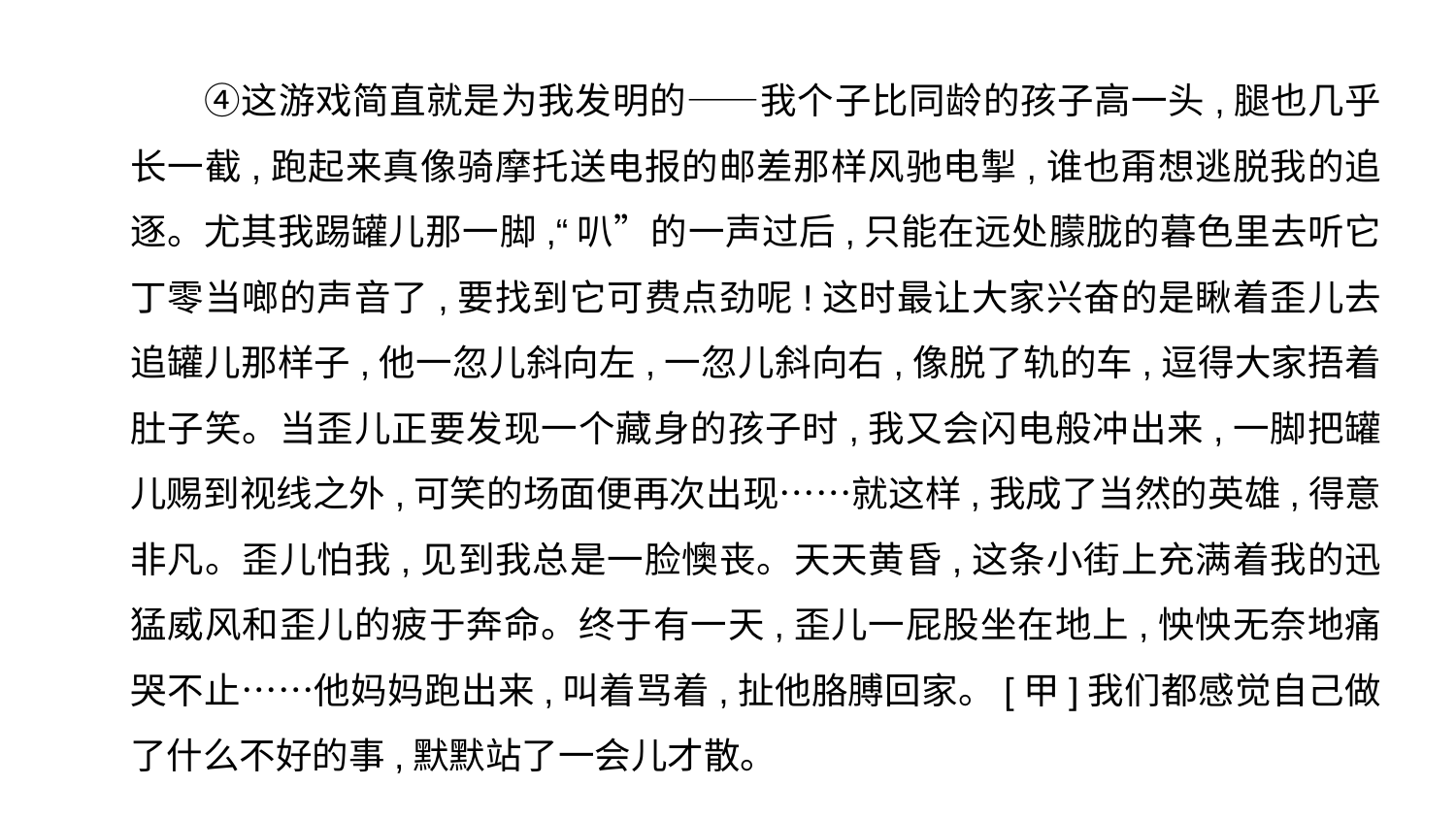

④这游戏简直就是为我发明的——我个子比同龄的孩子高一头,腿也几乎长一截,跑起来真像骑摩托送电报的邮差那样风驰电掣,谁也甭想逃脱我的追逐。尤其我踢罐儿那一脚,“叭”的一声过后,只能在远处朦胧的暮色里去听它丁零当啷的声音了,要找到它可费点劲呢!这时最让大家兴奋的是瞅着歪儿去追罐儿那样子,他一忽儿斜向左,一忽儿斜向右,像脱了轨的车,逗得大家捂着肚子笑。当歪儿正要发现一个藏身的孩子时,我又会闪电般冲出来,一脚把罐儿赐到视线之外,可笑的场面便再次出现……就这样,我成了当然的英雄,得意非凡。歪儿怕我,见到我总是一脸懊丧。天天黄昏,这条小街上充满着我的迅猛威风和歪儿的疲于奔命。终于有一天,歪儿一屁股坐在地上,怏怏无奈地痛哭不止……他妈妈跑出来,叫着骂着,扯他胳膊回家。[甲]我们都感觉自己做了什么不好的事,默默站了一会儿才散。